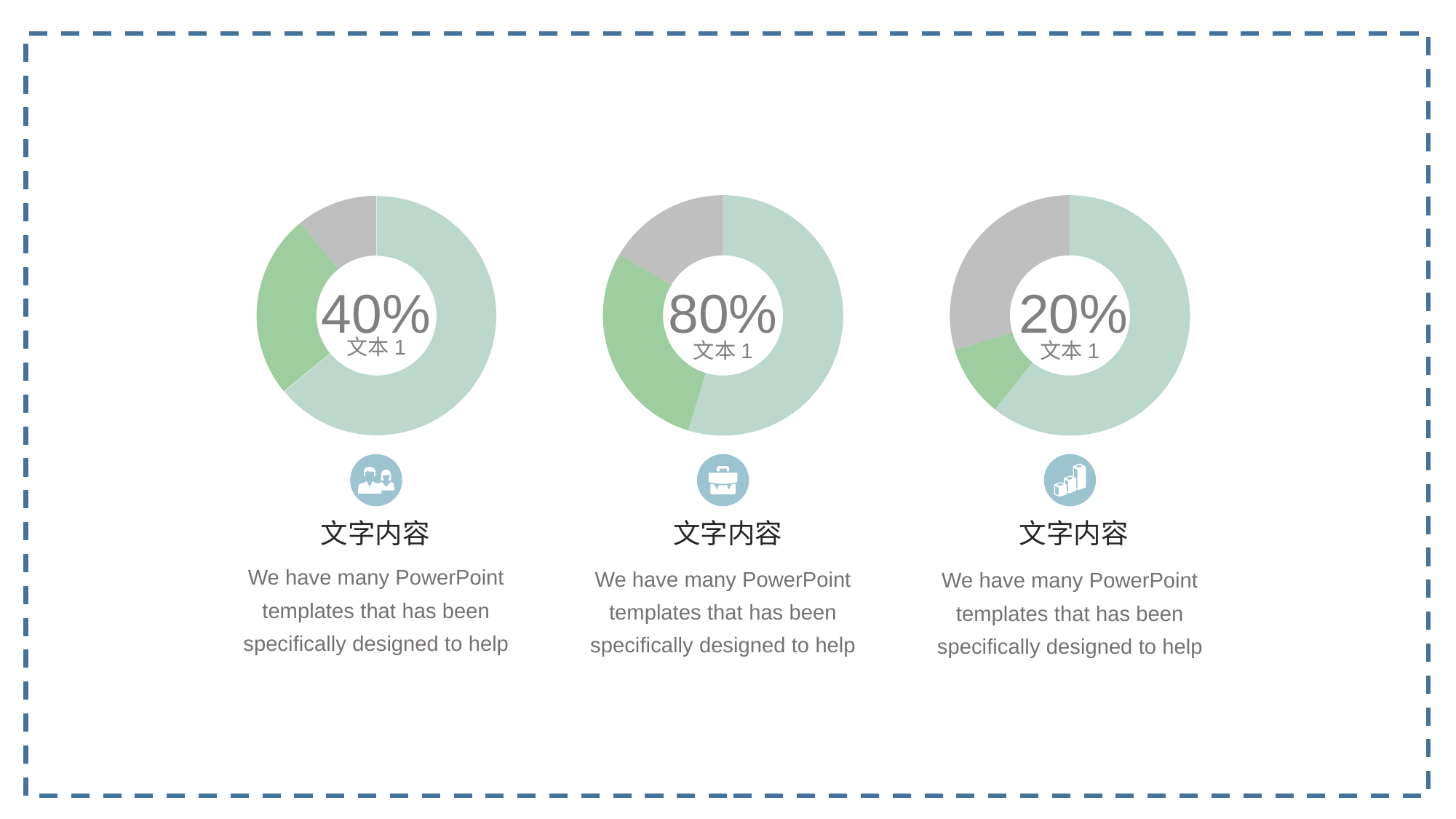

### Chart

| Category | 销售额 |
|---|---|
| 第一季度 | 8.2 |
| 第二季度 | 3.2 |
| 第三季度 | 1.4 |
40%
文本1

### Chart

| Category | 销售额 |
|---|---|
| 第一季度 | 7.6 |
| 第二季度 | 4.0 |
| 第三季度 | 2.3 |
80%
文本1

### Chart

| Category | 销售额 |
|---|---|
| 第一季度 | 8.2 |
| 第二季度 | 1.3 |
| 第三季度 | 4.0 |
20%
文本1

文字内容
We have many PowerPoint templates that has been specifically designed to help
We have many PowerPoint templates that has been specifically designed to help
We have many PowerPoint templates that has been specifically designed to help

文字内容

文字内容